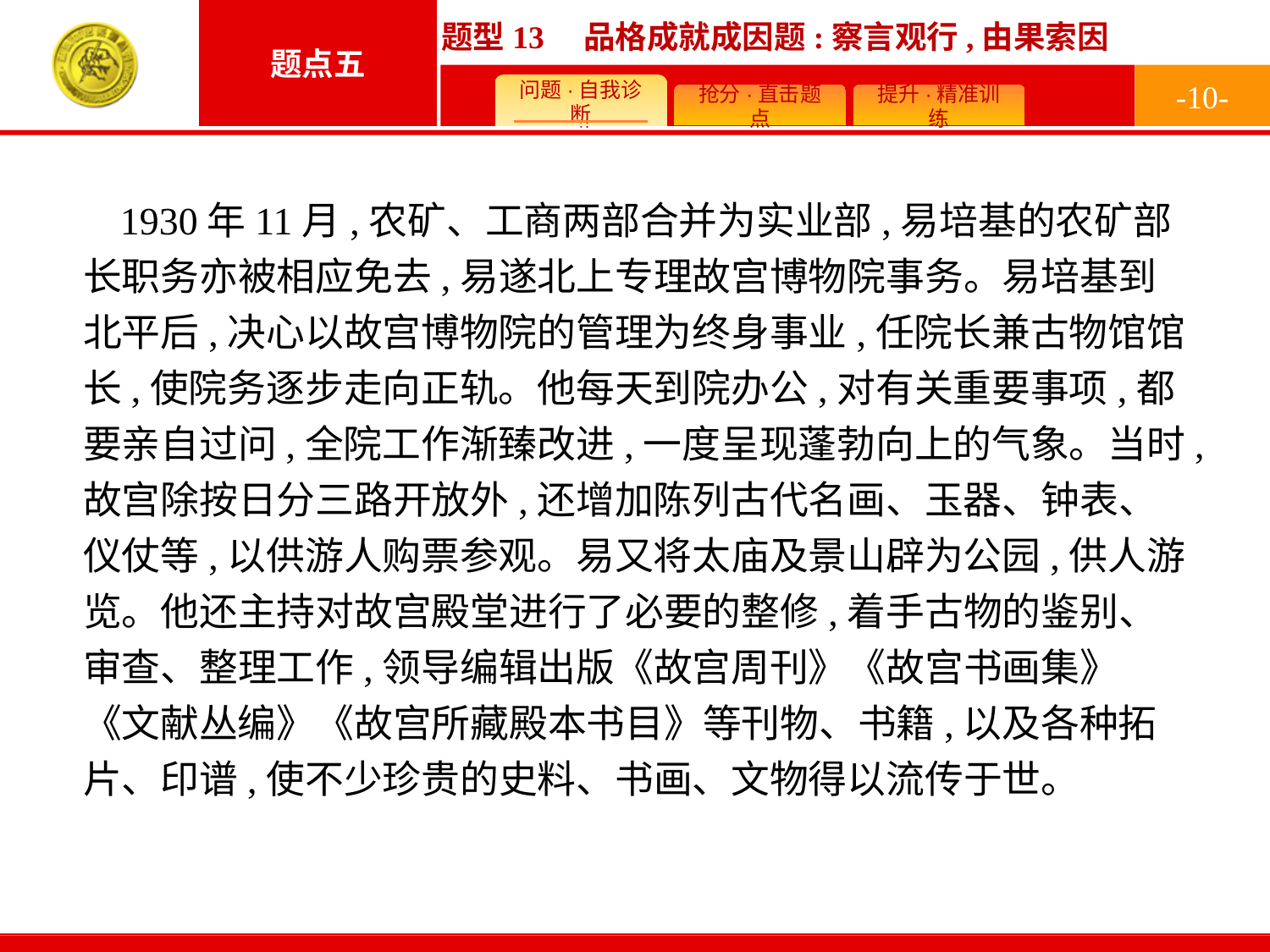

-10-
1930年11月,农矿、工商两部合并为实业部,易培基的农矿部长职务亦被相应免去,易遂北上专理故宫博物院事务。易培基到北平后,决心以故宫博物院的管理为终身事业,任院长兼古物馆馆长,使院务逐步走向正轨。他每天到院办公,对有关重要事项,都要亲自过问,全院工作渐臻改进,一度呈现蓬勃向上的气象。当时,故宫除按日分三路开放外,还增加陈列古代名画、玉器、钟表、仪仗等,以供游人购票参观。易又将太庙及景山辟为公园,供人游览。他还主持对故宫殿堂进行了必要的整修,着手古物的鉴别、审查、整理工作,领导编辑出版《故宫周刊》《故宫书画集》《文献丛编》《故宫所藏殿本书目》等刊物、书籍,以及各种拓片、印谱,使不少珍贵的史料、书画、文物得以流传于世。